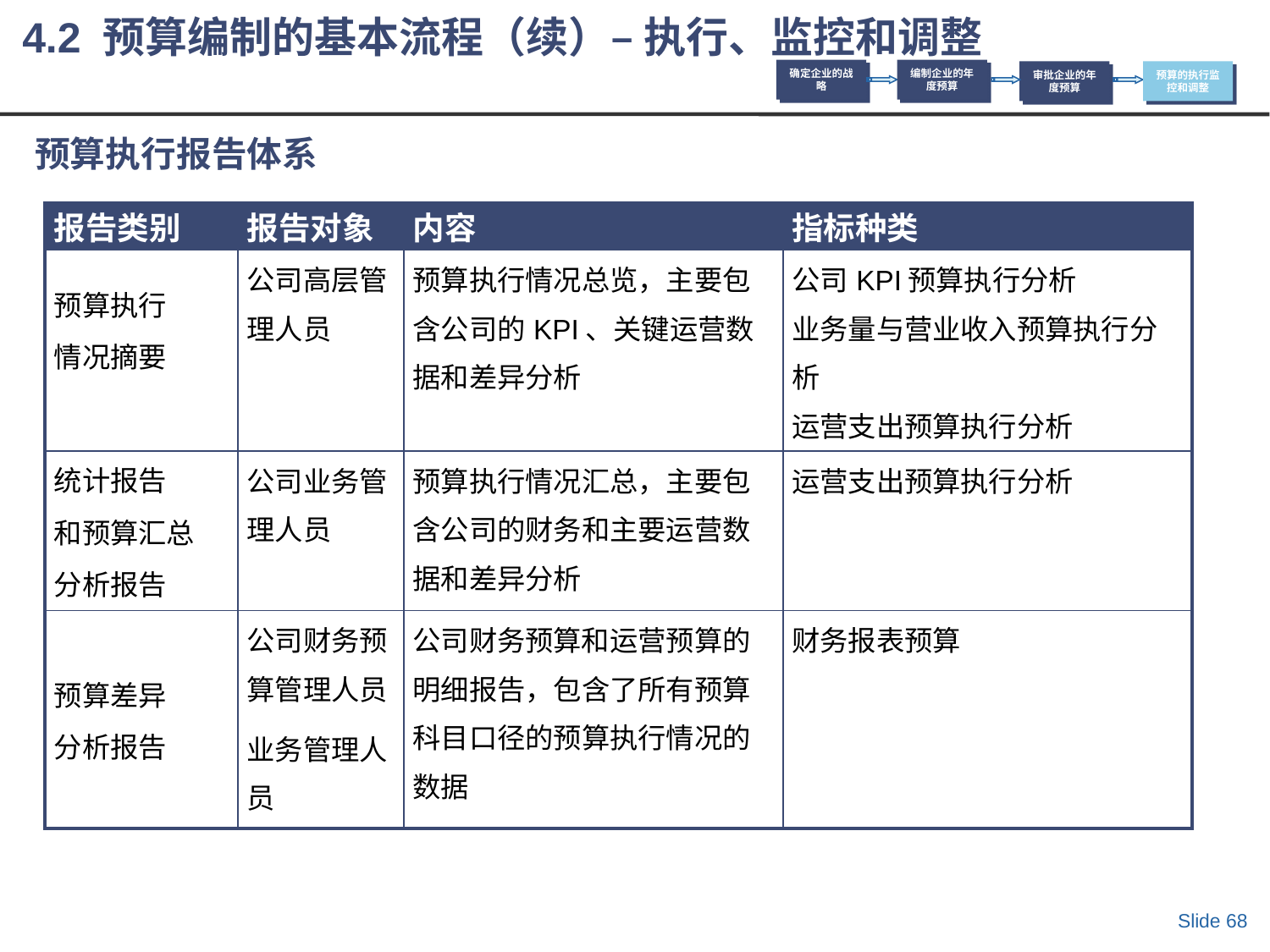

4.2 预算编制的基本流程（续）– 执行、监控和调整
确定企业的战略
编制企业的年度预算
审批企业的年度预算
预算的执行监控和调整

# 预算执行报告体系

| 报告类别 | 报告对象 | 内容 | 指标种类 |
| --- | --- | --- | --- |
| 预算执行 情况摘要 | 公司高层管理人员 | 预算执行情况总览，主要包含公司的KPI、关键运营数据和差异分析 | 公司KPI预算执行分析 业务量与营业收入预算执行分析 运营支出预算执行分析 |
| 统计报告 和预算汇总 分析报告 | 公司业务管理人员 | 预算执行情况汇总，主要包含公司的财务和主要运营数据和差异分析 | 运营支出预算执行分析 |
| 预算差异 分析报告 | 公司财务预算管理人员 业务管理人员 | 公司财务预算和运营预算的明细报告，包含了所有预算科目口径的预算执行情况的数据 | 财务报表预算 |
Slide 68